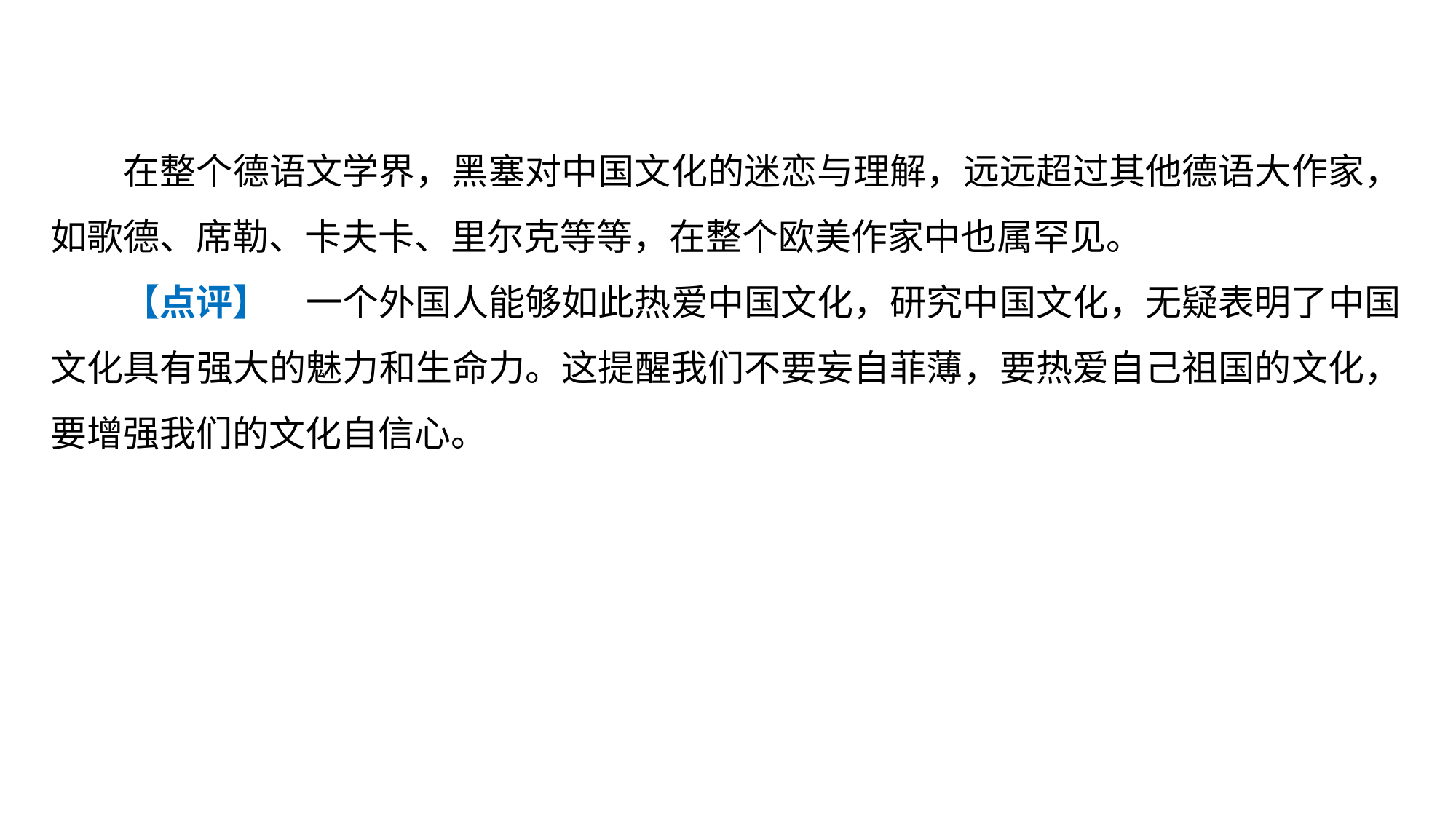

在整个德语文学界，黑塞对中国文化的迷恋与理解，远远超过其他德语大作家，如歌德、席勒、卡夫卡、里尔克等等，在整个欧美作家中也属罕见。
【点评】　一个外国人能够如此热爱中国文化，研究中国文化，无疑表明了中国文化具有强大的魅力和生命力。这提醒我们不要妄自菲薄，要热爱自己祖国的文化，要增强我们的文化自信心。